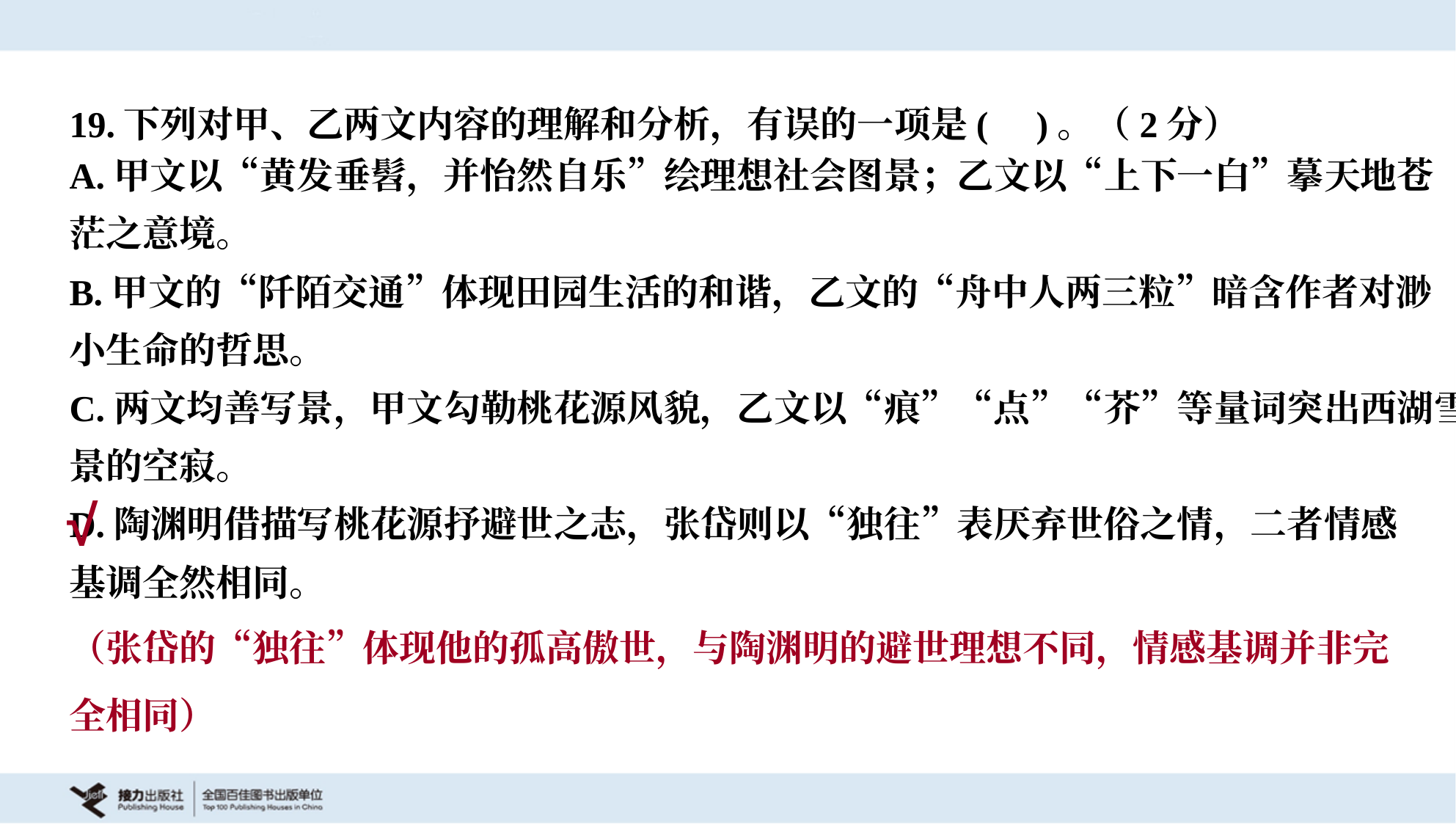

19.下列对甲、乙两文内容的理解和分析，有误的一项是(     )。（2分）
A.甲文以“黄发垂髫，并怡然自乐”绘理想社会图景；乙文以“上下一白”摹天地苍
茫之意境。
B.甲文的“阡陌交通”体现田园生活的和谐，乙文的“舟中人两三粒”暗含作者对渺
小生命的哲思。
C.两文均善写景，甲文勾勒桃花源风貌，乙文以“痕”“点”“芥”等量词突出西湖雪
景的空寂。
D.陶渊明借描写桃花源抒避世之志，张岱则以“独往”表厌弃世俗之情，二者情感
基调全然相同。
√
（张岱的“独往”体现他的孤高傲世，与陶渊明的避世理想不同，情感基调并非完
全相同）